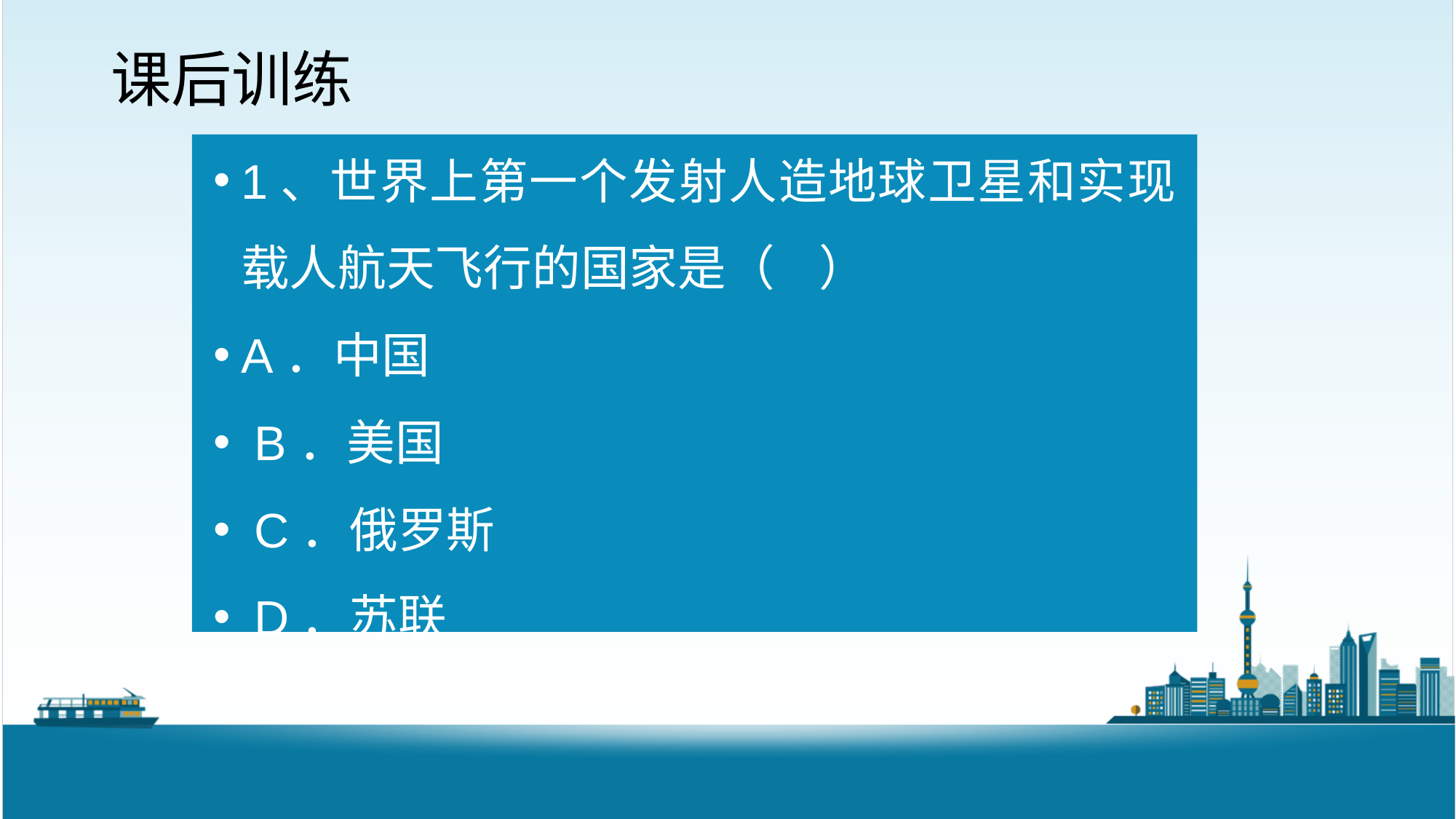

课后训练
1、世界上第一个发射人造地球卫星和实现载人航天飞行的国家是（    ）
A．中国
 B．美国
 C．俄罗斯
 D．苏联